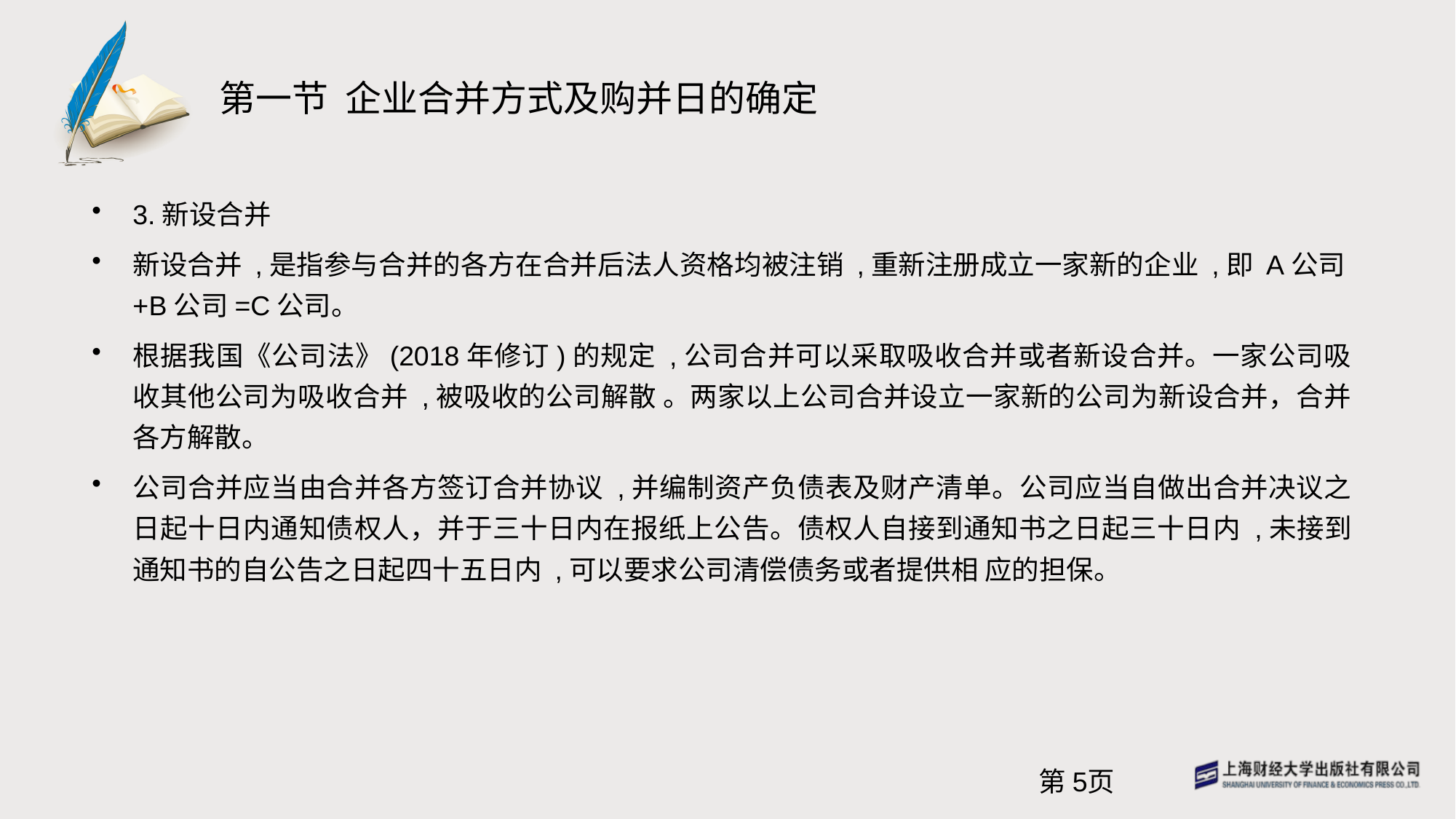

# 第一节  企业合并方式及购并日的确定
3.新设合并
新设合并 ,是指参与合并的各方在合并后法人资格均被注销 ,重新注册成立一家新的企业 ,即 A公司+B公司=C公司。
根据我国《公司法》(2018年修订)的规定 ,公司合并可以采取吸收合并或者新设合并。一家公司吸收其他公司为吸收合并 ,被吸收的公司解散 。两家以上公司合并设立一家新的公司为新设合并，合并各方解散。
公司合并应当由合并各方签订合并协议 ,并编制资产负债表及财产清单。公司应当自做出合并决议之日起十日内通知债权人，并于三十日内在报纸上公告。债权人自接到通知书之日起三十日内 ,未接到通知书的自公告之日起四十五日内 ,可以要求公司清偿债务或者提供相 应的担保。

5